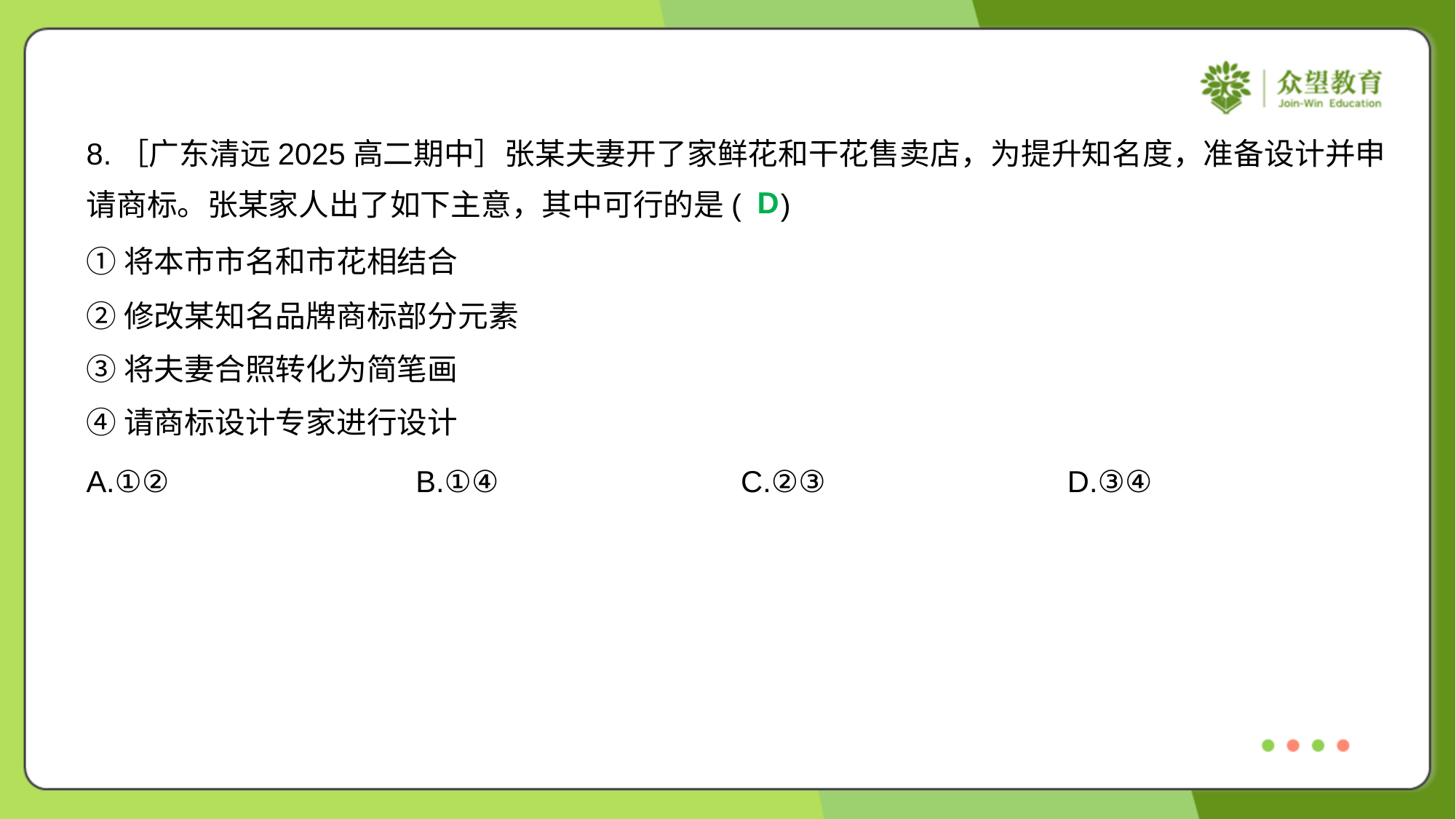

8.［广东清远2025高二期中］张某夫妻开了家鲜花和干花售卖店，为提升知名度，准备设计并申
请商标。张某家人出了如下主意，其中可行的是(     )
D
①将本市市名和市花相结合
②修改某知名品牌商标部分元素
③将夫妻合照转化为简笔画
④请商标设计专家进行设计
A.①②	B.①④	C.②③	D.③④